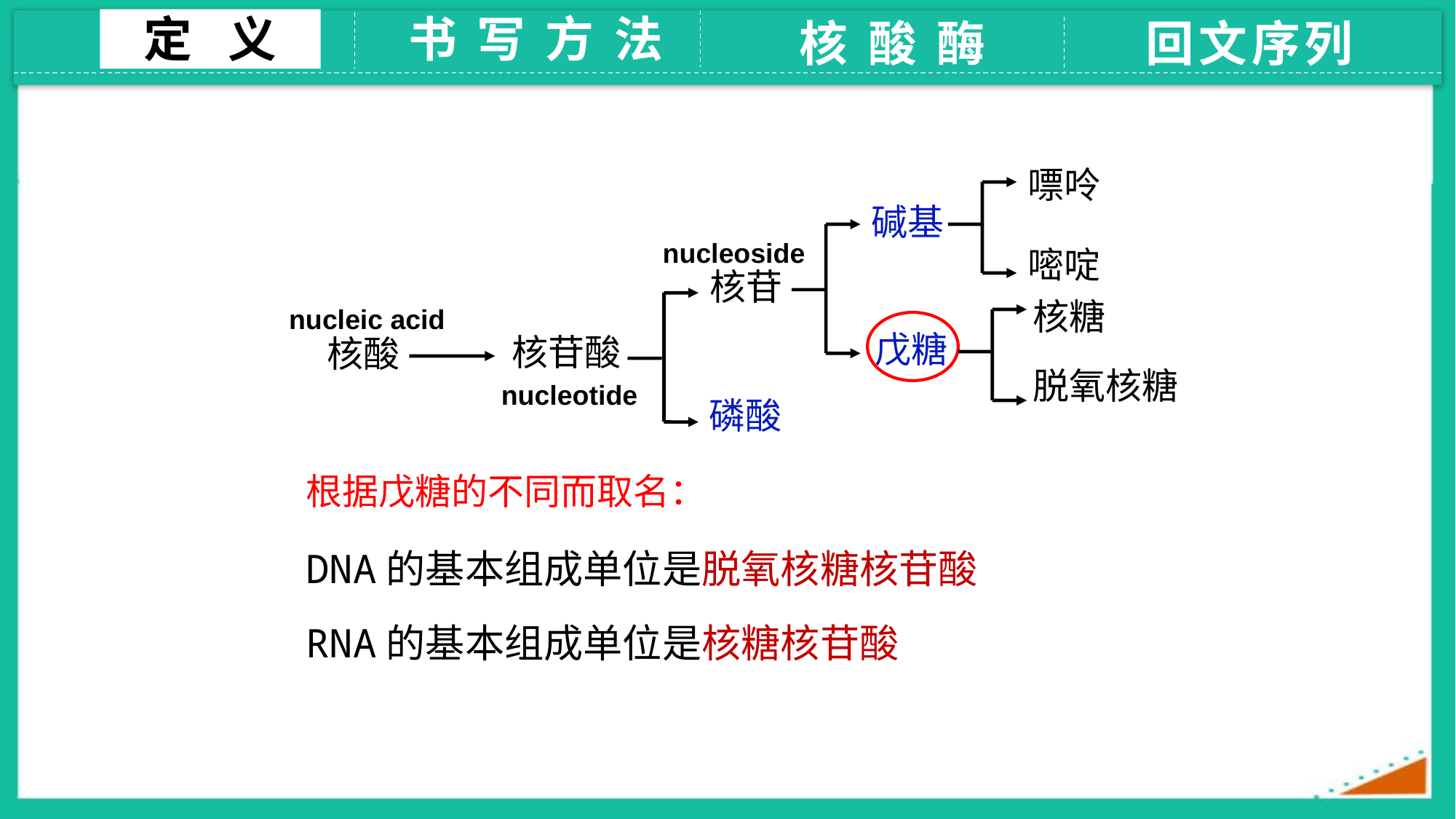

定  义
书 写 方 法
核 酸 酶
回文序列

嘌呤

嘧啶

碱基

nucleoside
核苷

核糖

脱氧核糖

nucleic acid

戊糖
核苷酸
核酸

nucleotide
磷酸

根据戊糖的不同而取名：
DNA的基本组成单位是脱氧核糖核苷酸
RNA的基本组成单位是核糖核苷酸